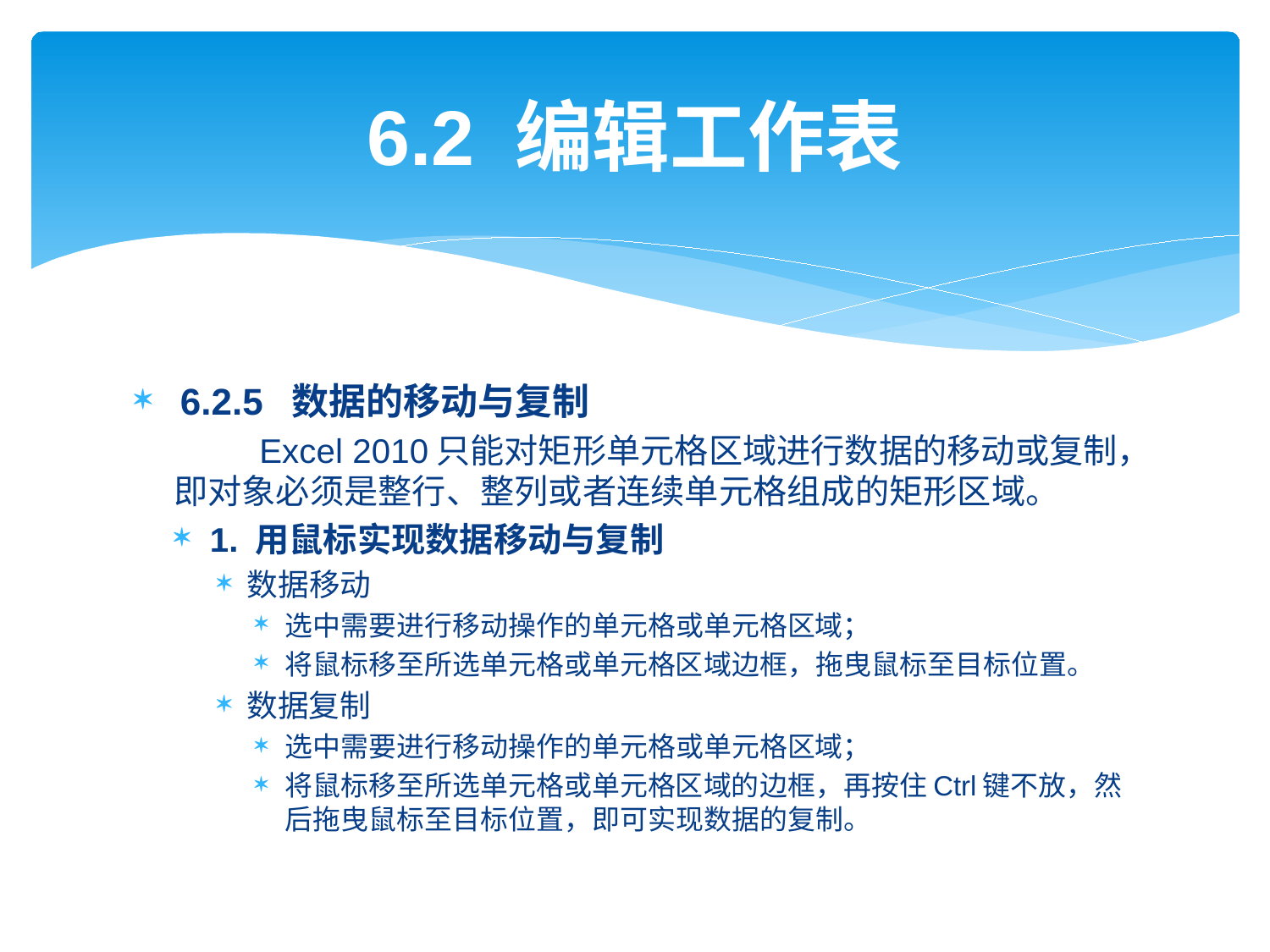

# 6.2 编辑工作表
 6.2.5  数据的移动与复制
         Excel 2010只能对矩形单元格区域进行数据的移动或复制，即对象必须是整行、整列或者连续单元格组成的矩形区域。
1. 用鼠标实现数据移动与复制
数据移动
选中需要进行移动操作的单元格或单元格区域；
将鼠标移至所选单元格或单元格区域边框，拖曳鼠标至目标位置。
数据复制
选中需要进行移动操作的单元格或单元格区域；
将鼠标移至所选单元格或单元格区域的边框，再按住Ctrl键不放，然后拖曳鼠标至目标位置，即可实现数据的复制。